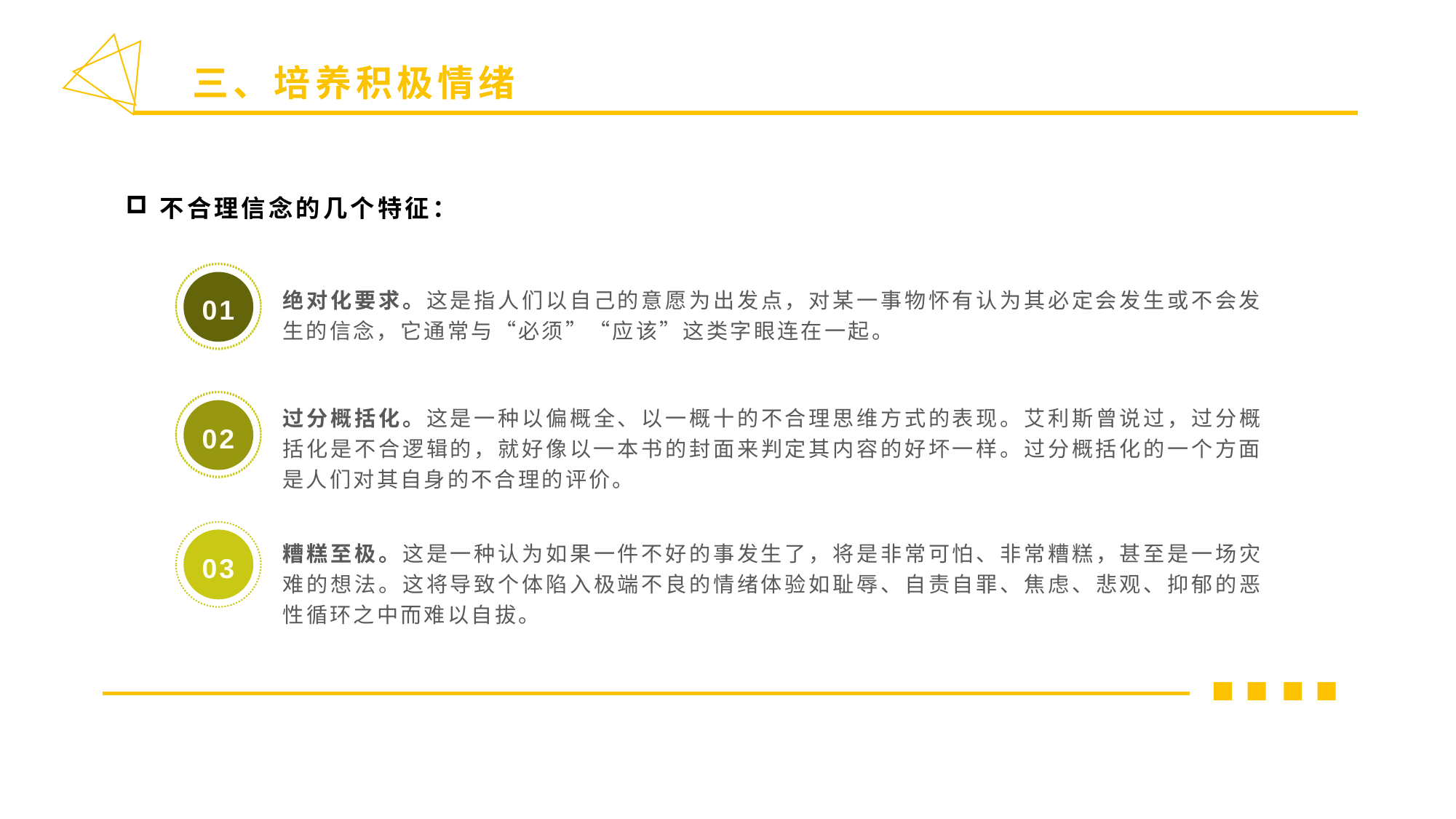

三、培养积极情绪
不合理信念的几个特征：
绝对化要求。这是指人们以自己的意愿为出发点，对某一事物怀有认为其必定会发生或不会发生的信念，它通常与“必须”“应该”这类字眼连在一起。

01
过分概括化。这是一种以偏概全、以一概十的不合理思维方式的表现。艾利斯曾说过，过分概括化是不合逻辑的，就好像以一本书的封面来判定其内容的好坏一样。过分概括化的一个方面是人们对其自身的不合理的评价。

02

糟糕至极。这是一种认为如果一件不好的事发生了，将是非常可怕、非常糟糕，甚至是一场灾难的想法。这将导致个体陷入极端不良的情绪体验如耻辱、自责自罪、焦虑、悲观、抑郁的恶性循环之中而难以自拔。

03